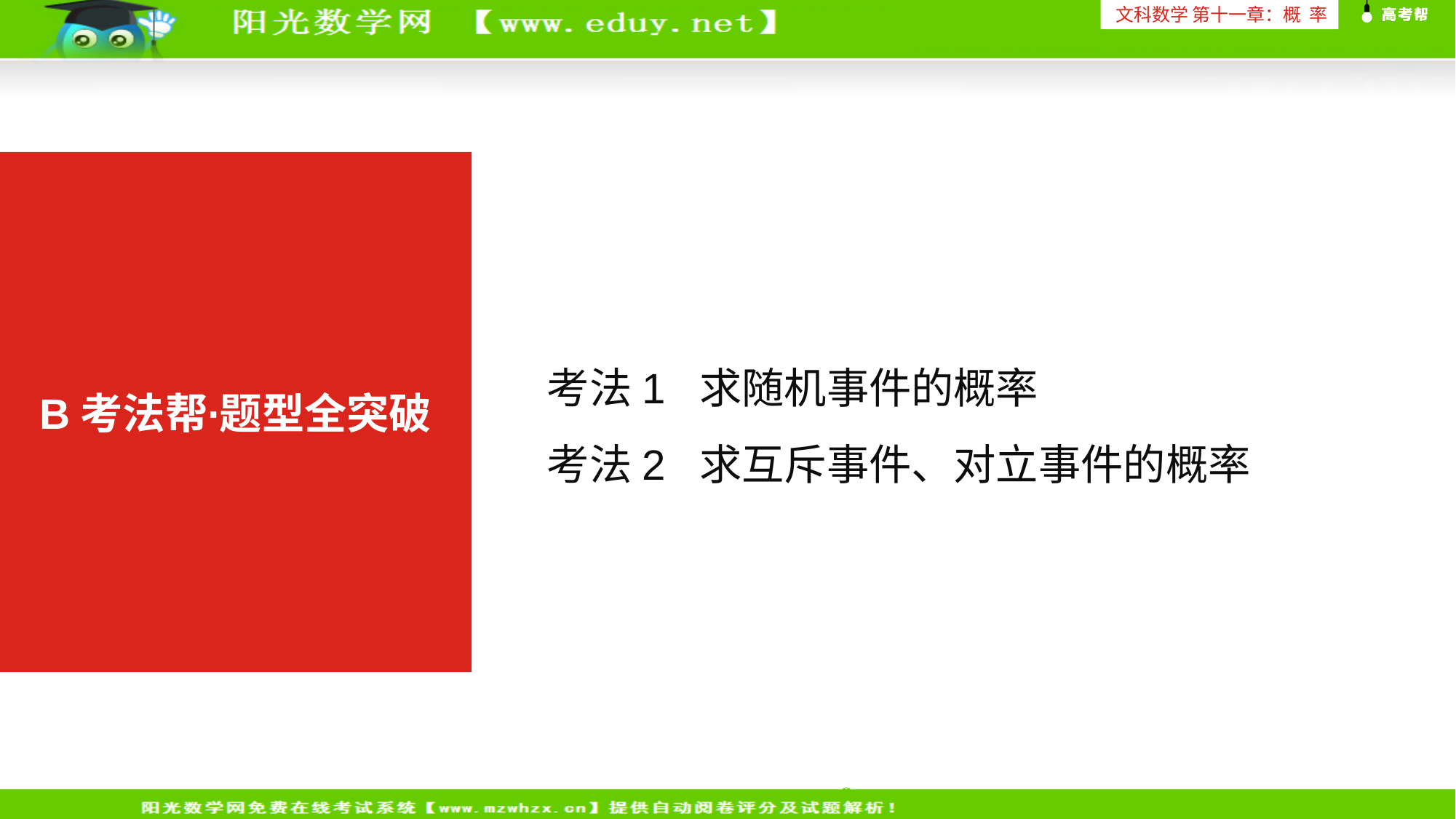

文科数学 第十一章：概  率
考法1  求随机事件的概率
考法2  求互斥事件、对立事件的概率
B考法帮∙题型全突破